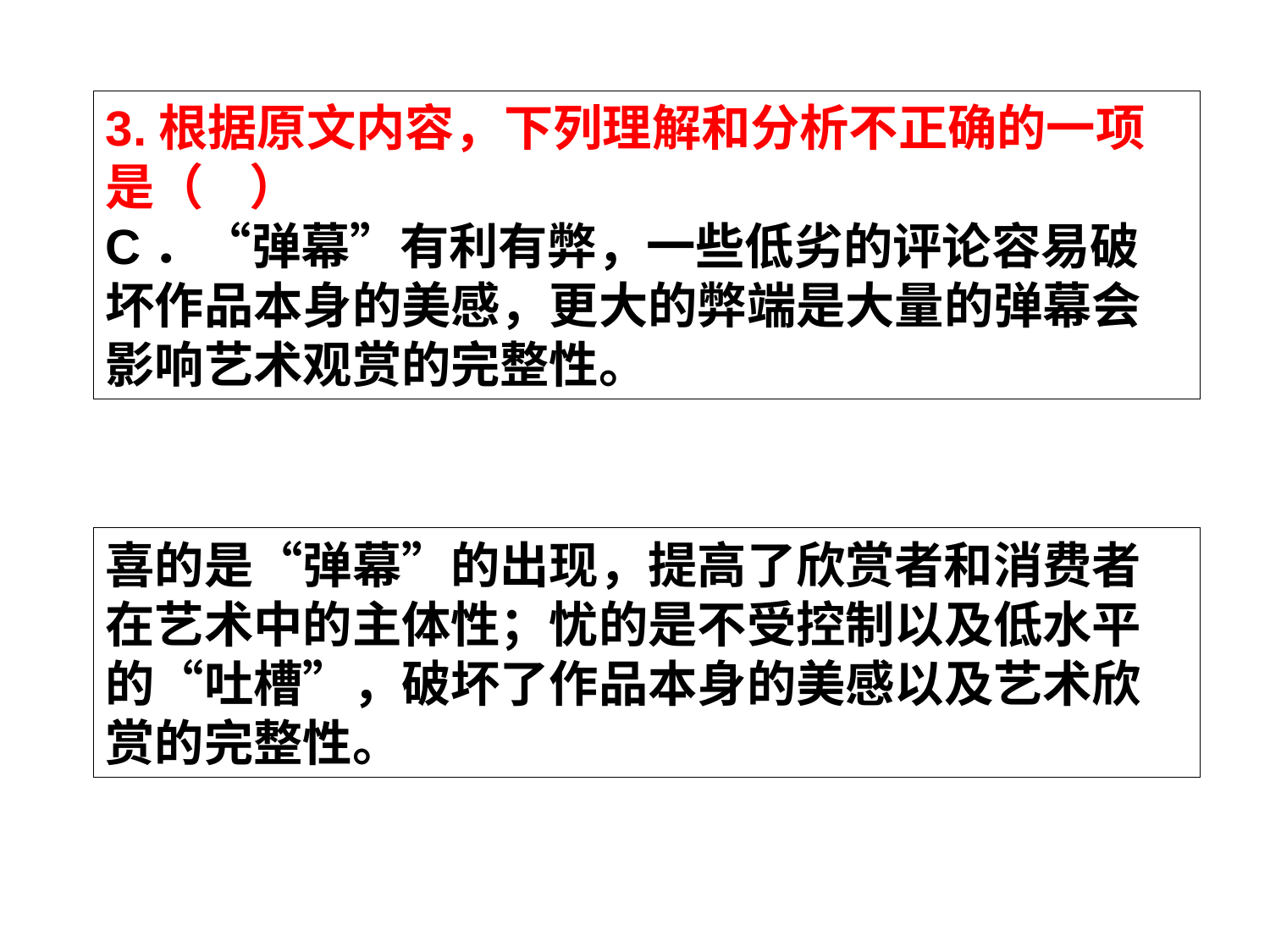

3.根据原文内容，下列理解和分析不正确的一项是（    ）
C．“弹幕”有利有弊，一些低劣的评论容易破坏作品本身的美感，更大的弊端是大量的弹幕会影响艺术观赏的完整性。
喜的是“弹幕”的出现，提高了欣赏者和消费者在艺术中的主体性；忧的是不受控制以及低水平的“吐槽”，破坏了作品本身的美感以及艺术欣赏的完整性。